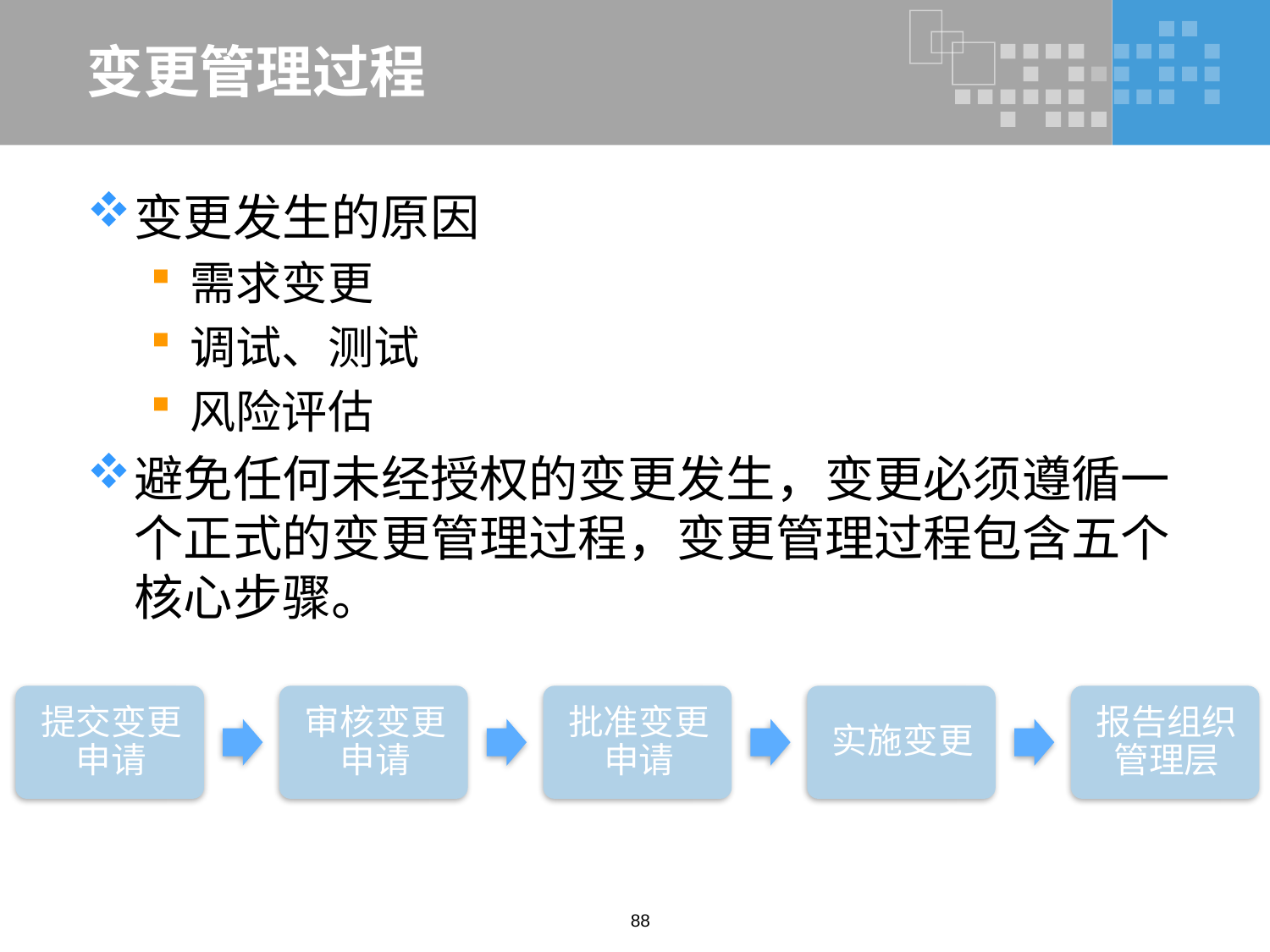

# 变更管理过程
变更发生的原因
需求变更
调试、测试
风险评估
避免任何未经授权的变更发生，变更必须遵循一个正式的变更管理过程，变更管理过程包含五个核心步骤。
提交变更申请

审核变更申请

批准变更申请

实施变更

报告组织管理层
88